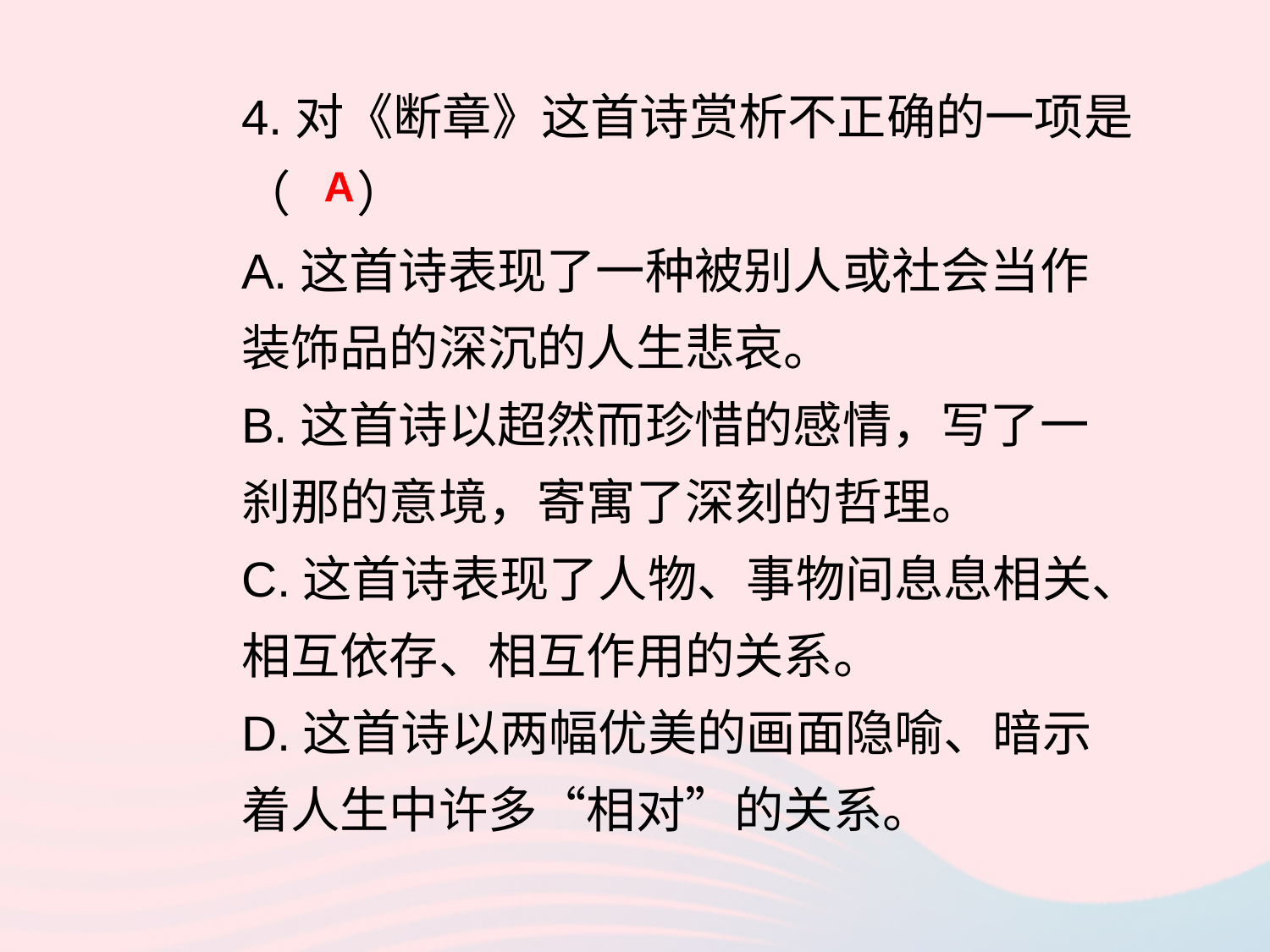

4.对《断章》这首诗赏析不正确的一项是（      ）
A.这首诗表现了一种被别人或社会当作装饰品的深沉的人生悲哀。
B.这首诗以超然而珍惜的感情，写了一刹那的意境，寄寓了深刻的哲理。
C.这首诗表现了人物、事物间息息相关、相互依存、相互作用的关系。
D.这首诗以两幅优美的画面隐喻、暗示着人生中许多“相对”的关系。
A